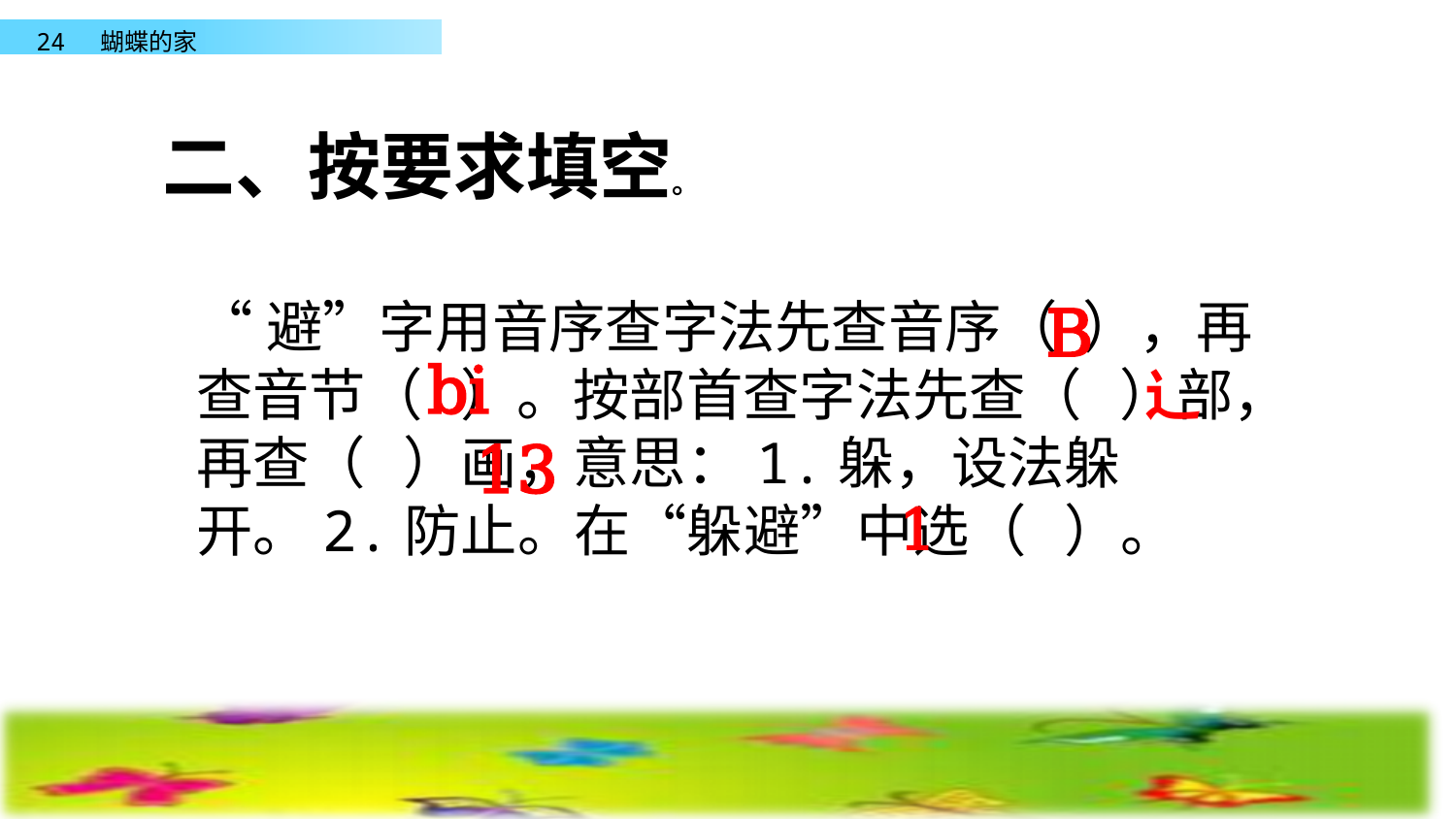

二、按要求填空。
“避”字用音序查字法先查音序（  ），再查音节（   ）。按部首查字法先查（   ）部，再查（   ）画，意思：1.躲，设法躲开。2.防止。在“躲避”中选（   ）。
B
bi
辶
13
1